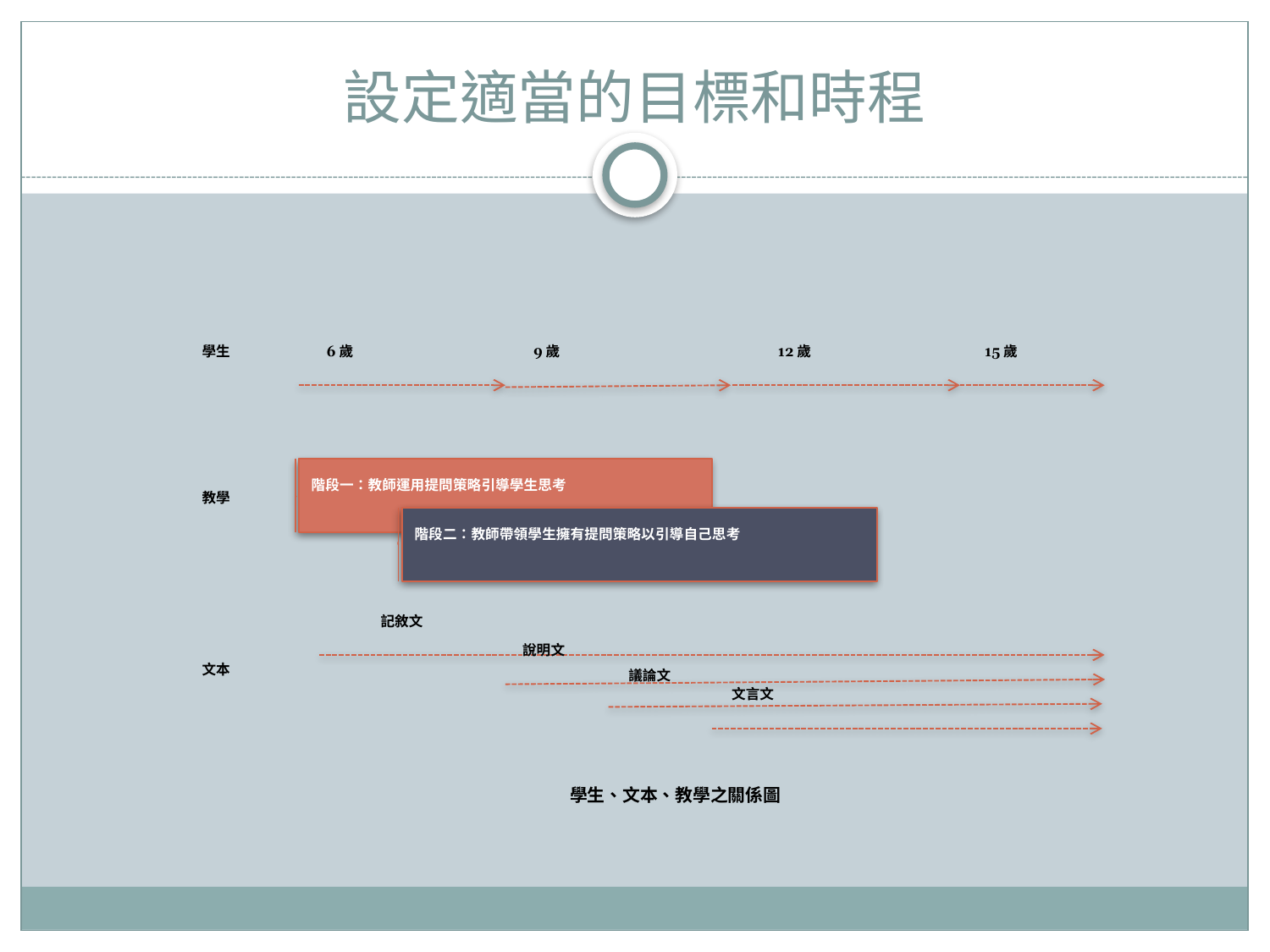

# 設定適當的目標和時程
學生

6歲

9歲

12歲

15歲

階段一：教師運用提問策略引導學生思考

教學

階段二：教師帶領學生擁有提問策略以引導自己思考

文本

學生、文本、教學之關係圖

記敘文

說明文

議論文

文言文